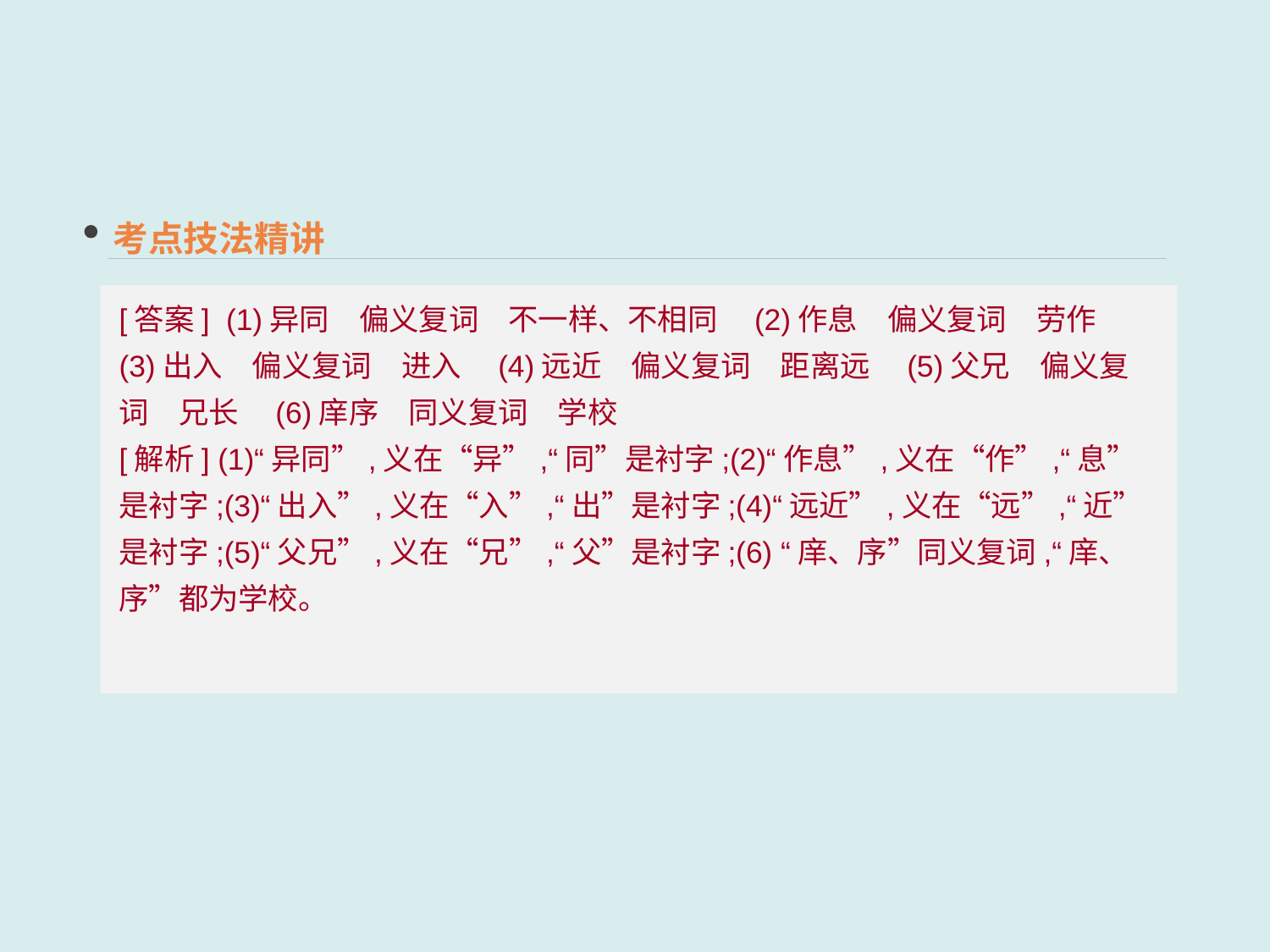

考点技法精讲

[答案]  (1)异同　偏义复词　不一样、不相同　(2)作息　偏义复词　劳作　(3)出入　偏义复词　进入　(4)远近　偏义复词　距离远　(5)父兄　偏义复词　兄长　(6)庠序　同义复词　学校
[解析] (1)“异同”,义在“异”,“同”是衬字;(2)“作息”,义在“作”,“息”是衬字;(3)“出入”,义在“入”,“出”是衬字;(4)“远近”,义在“远”,“近”是衬字;(5)“父兄”,义在“兄”,“父”是衬字;(6) “庠、序”同义复词,“庠、序”都为学校。